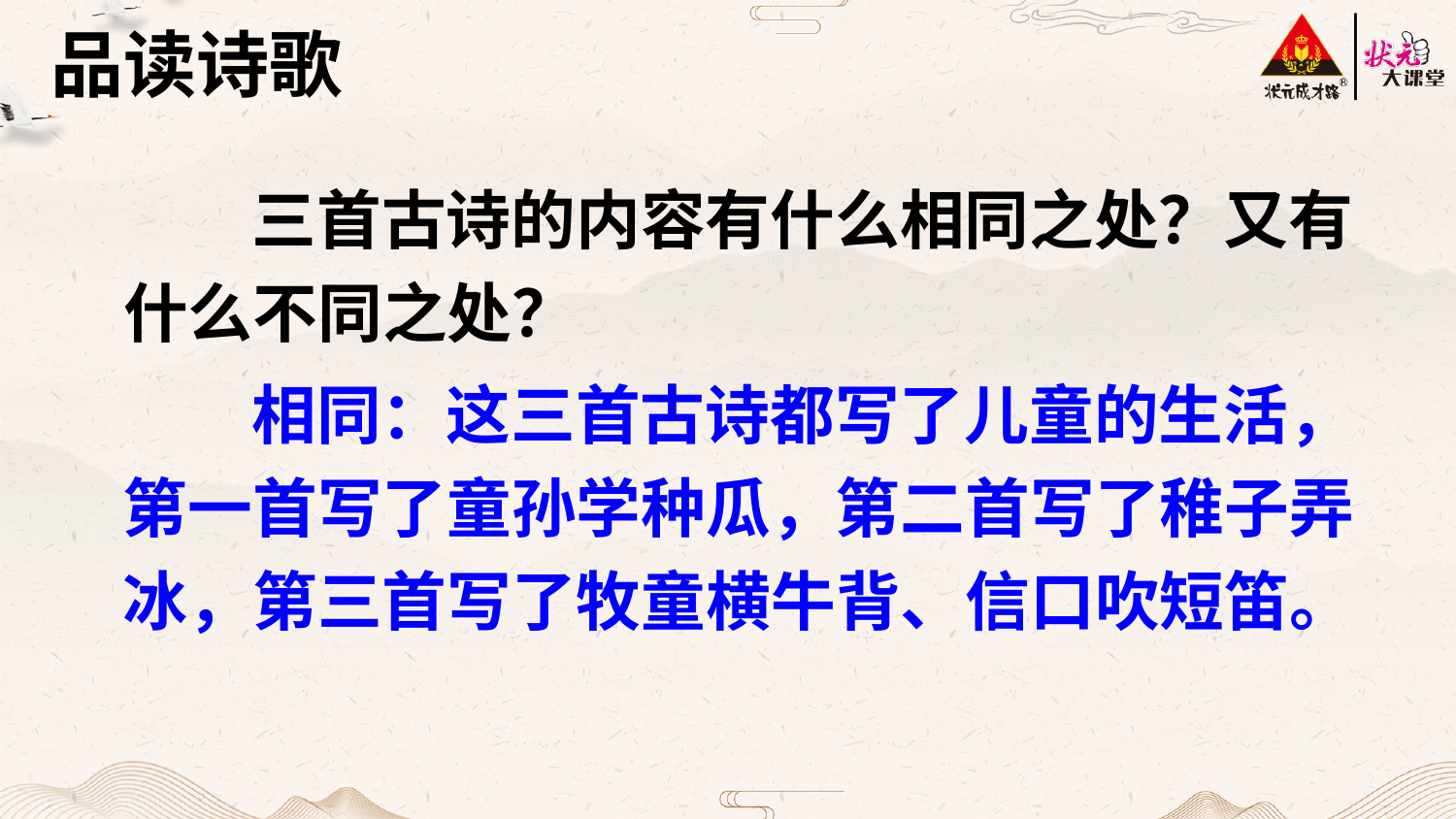

品读诗歌
三首古诗的内容有什么相同之处？又有什么不同之处？
相同：这三首古诗都写了儿童的生活，第一首写了童孙学种瓜，第二首写了稚子弄冰，第三首写了牧童横牛背、信口吹短笛。